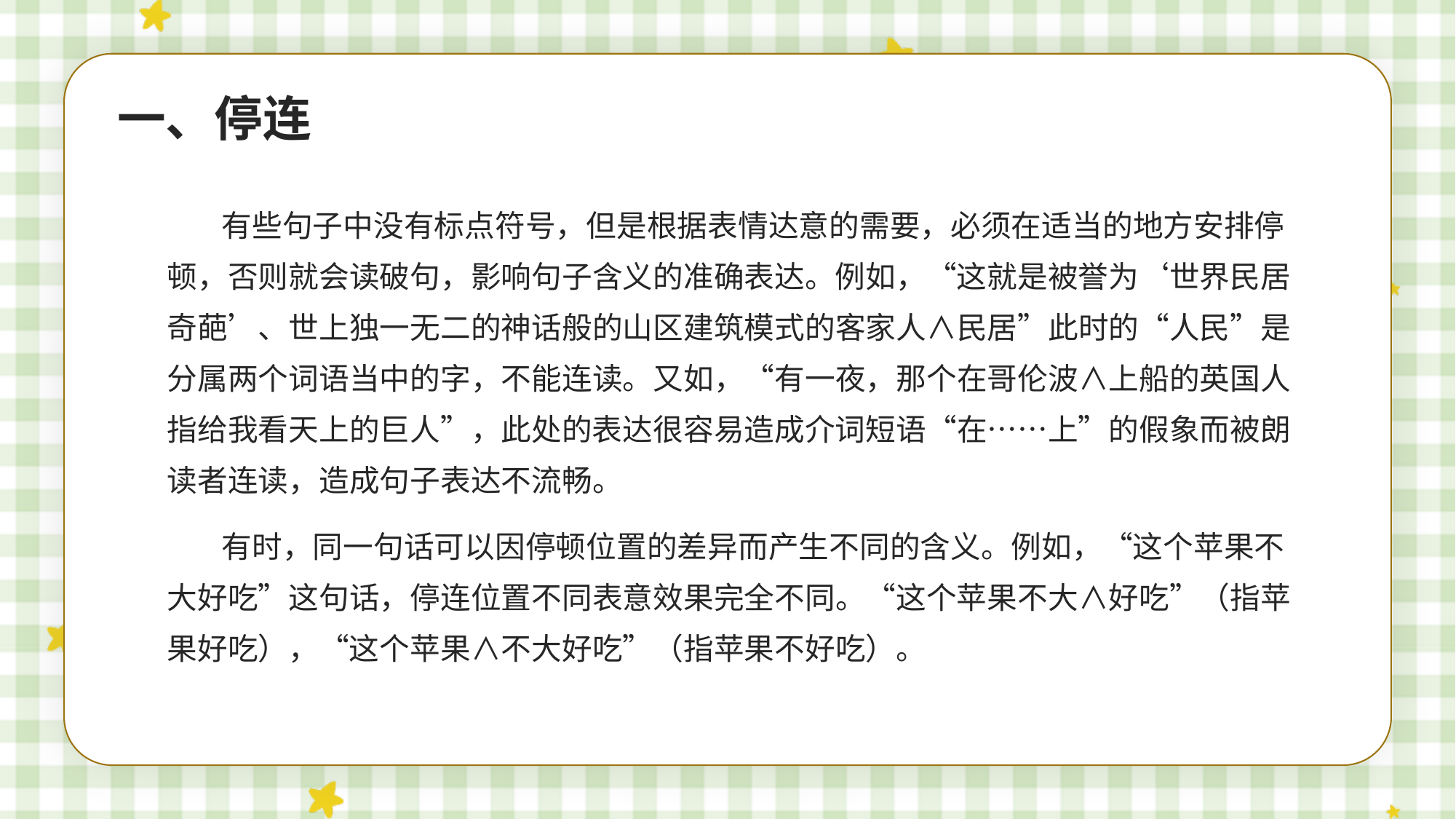

一、停连
有些句子中没有标点符号，但是根据表情达意的需要，必须在适当的地方安排停顿，否则就会读破句，影响句子含义的准确表达。例如，“这就是被誉为‘世界民居奇葩’、世上独一无二的神话般的山区建筑模式的客家人∧民居”此时的“人民”是分属两个词语当中的字，不能连读。又如，“有一夜，那个在哥伦波∧上船的英国人指给我看天上的巨人”，此处的表达很容易造成介词短语“在……上”的假象而被朗读者连读，造成句子表达不流畅。
有时，同一句话可以因停顿位置的差异而产生不同的含义。例如，“这个苹果不大好吃”这句话，停连位置不同表意效果完全不同。“这个苹果不大∧好吃”（指苹果好吃），“这个苹果∧不大好吃”（指苹果不好吃）。